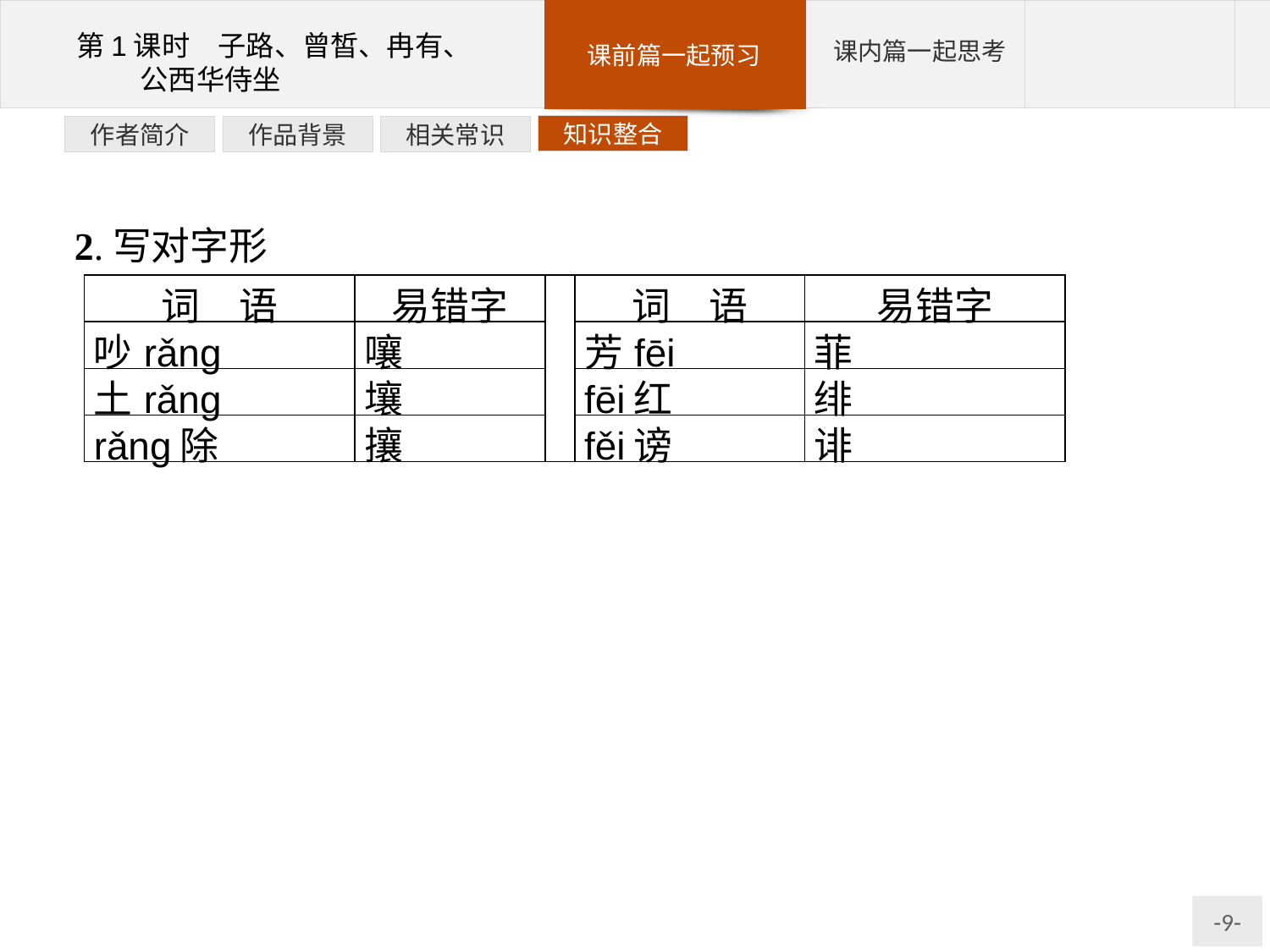

知识整合
相关常识
作品背景
作者简介
2.写对字形
| 词　语 | 易错字 |  | 词　语 | 易错字 |
| --- | --- | --- | --- | --- |
| 吵rǎng | 嚷 |  | 芳fēi | 菲 |
| 土rǎng | 壤 |  | fēi红 | 绯 |
| rǎng除 | 攘 |  | fěi谤 | 诽 |